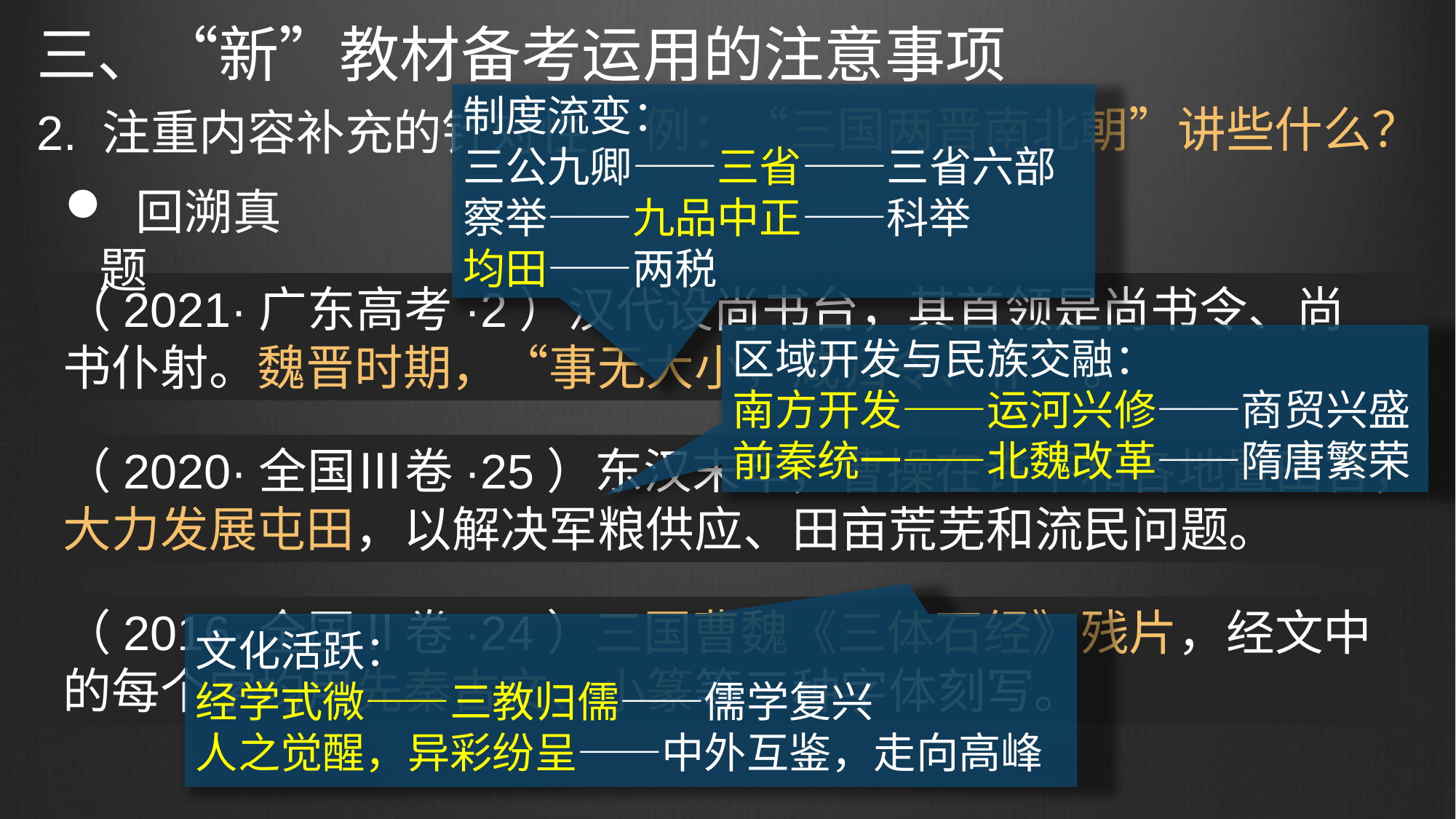

三、“新”教材备考运用的注意事项
制度流变：
三公九卿——三省——三省六部
察举——九品中正——科举
均田——两税
例：“三国两晋南北朝”讲些什么？
2. 注重内容补充的针对性
 回溯真题
（2021·广东高考·2）汉代设尚书台，其首领是尚书令、尚书仆射。魏晋时期，“事无大小，咸归令、仆”。
区域开发与民族交融：
南方开发——运河兴修——商贸兴盛
前秦统一——北魏改革——隋唐繁荣
（2020·全国Ⅲ卷·25）东汉末年，曹操在许下和各地置田官，大力发展屯田，以解决军粮供应、田亩荒芜和流民问题。
（2016·全国Ⅱ卷·24）三国曹魏《三体石经》残片，经文中的每个字均用先秦古文、小篆等三种字体刻写。
文化活跃：
经学式微——三教归儒——儒学复兴
人之觉醒，异彩纷呈——中外互鉴，走向高峰